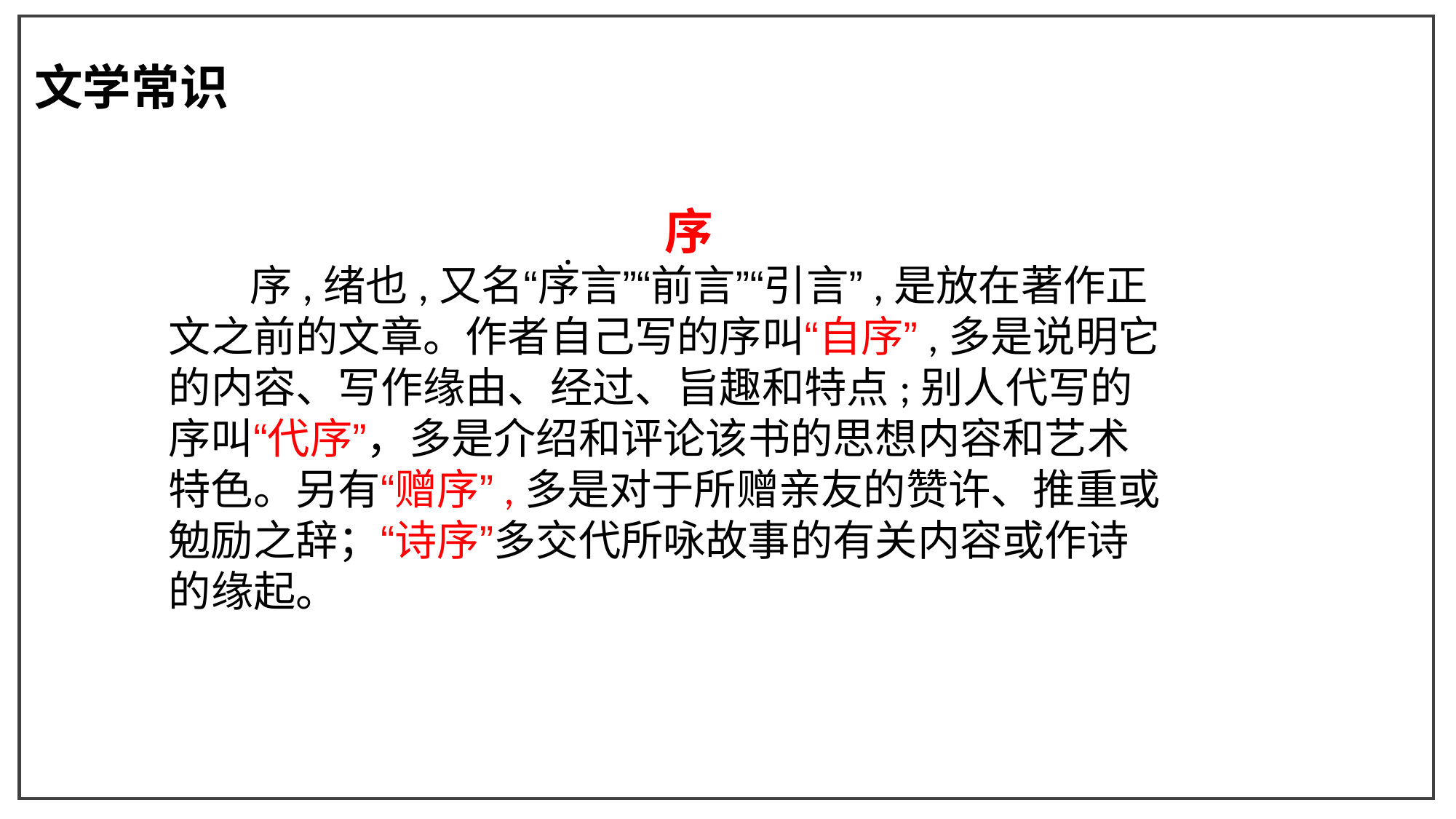

文学常识

.

                                    序
      序,绪也,又名“序言”“前言”“引言”,是放在著作正文之前的文章。作者自己写的序叫“自序”,多是说明它的内容、写作缘由、经过、旨趣和特点;别人代写的序叫“代序”，多是介绍和评论该书的思想内容和艺术特色。另有“赠序”,多是对于所赠亲友的赞许、推重或勉励之辞；“诗序”多交代所咏故事的有关内容或作诗的缘起。